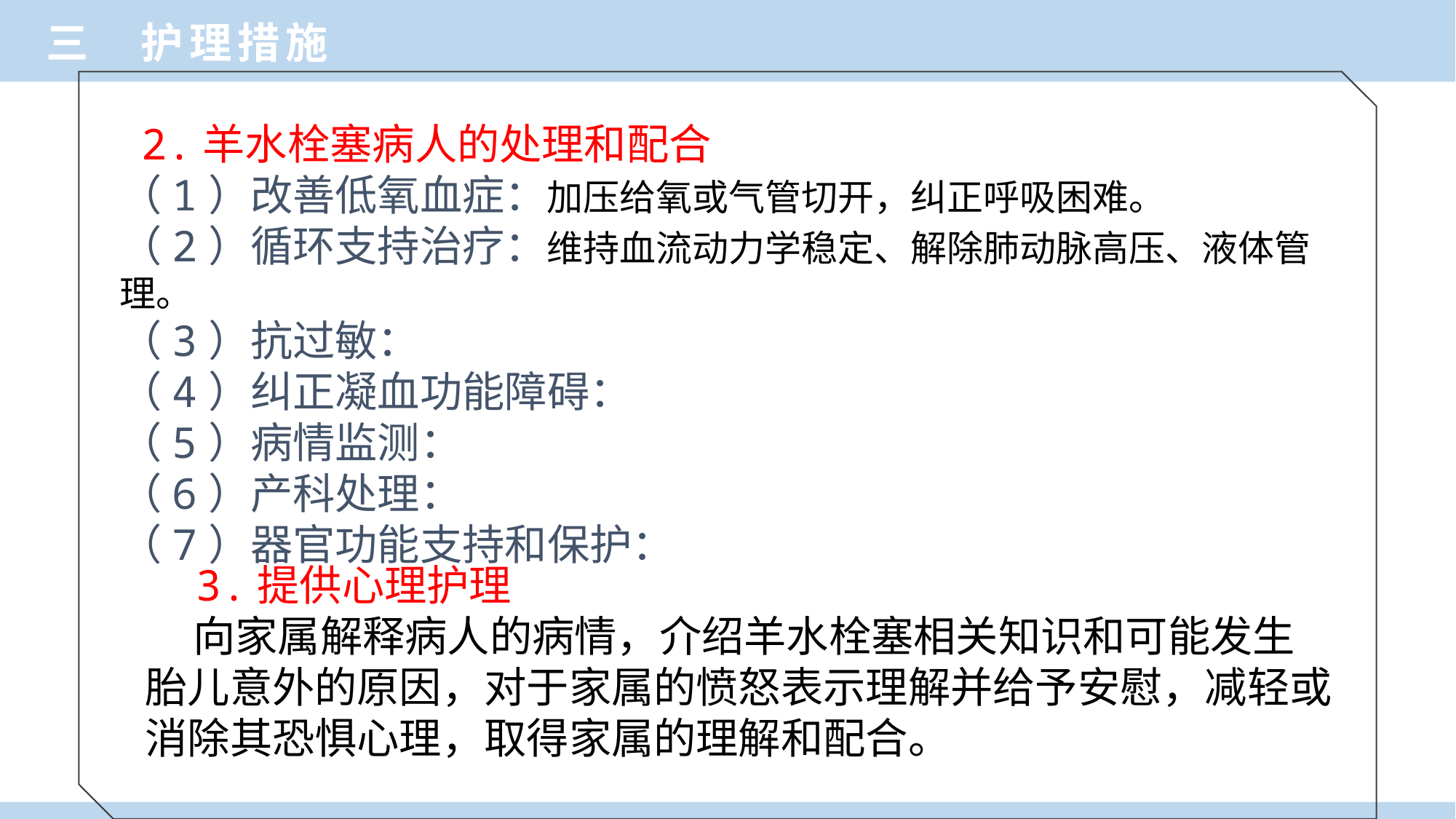

三   护理措施

 2.羊水栓塞病人的处理和配合
（1）改善低氧血症：加压给氧或气管切开，纠正呼吸困难。
（2）循环支持治疗：维持血流动力学稳定、解除肺动脉高压、液体管理。
（3）抗过敏：
（4）纠正凝血功能障碍：
（5）病情监测：
（6）产科处理：
（7）器官功能支持和保护：

  3.提供心理护理
    向家属解释病人的病情，介绍羊水栓塞相关知识和可能发生胎儿意外的原因，对于家属的愤怒表示理解并给予安慰，减轻或消除其恐惧心理，取得家属的理解和配合。